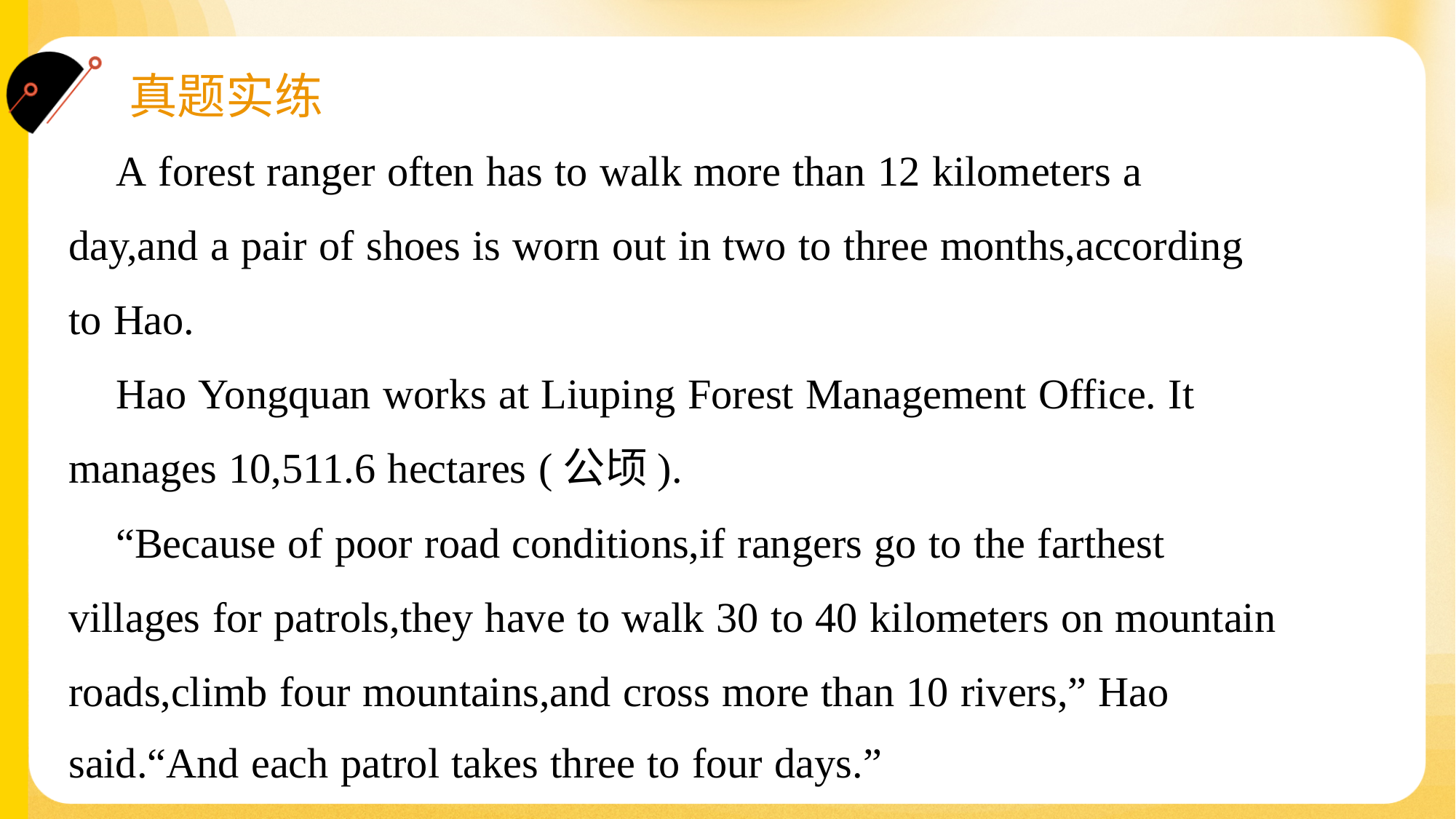

A forest ranger often has to walk more than 12 kilometers a
day,and a pair of shoes is worn out in two to three months,according
to Hao.
    Hao Yongquan works at Liuping Forest Management Office. It
manages 10,511.6 hectares (公顷).
    “Because of poor road conditions,if rangers go to the farthest
villages for patrols,they have to walk 30 to 40 kilometers on mountain
roads,climb four mountains,and cross more than 10 rivers,” Hao
said.“And each patrol takes three to four days.”#1.1.6